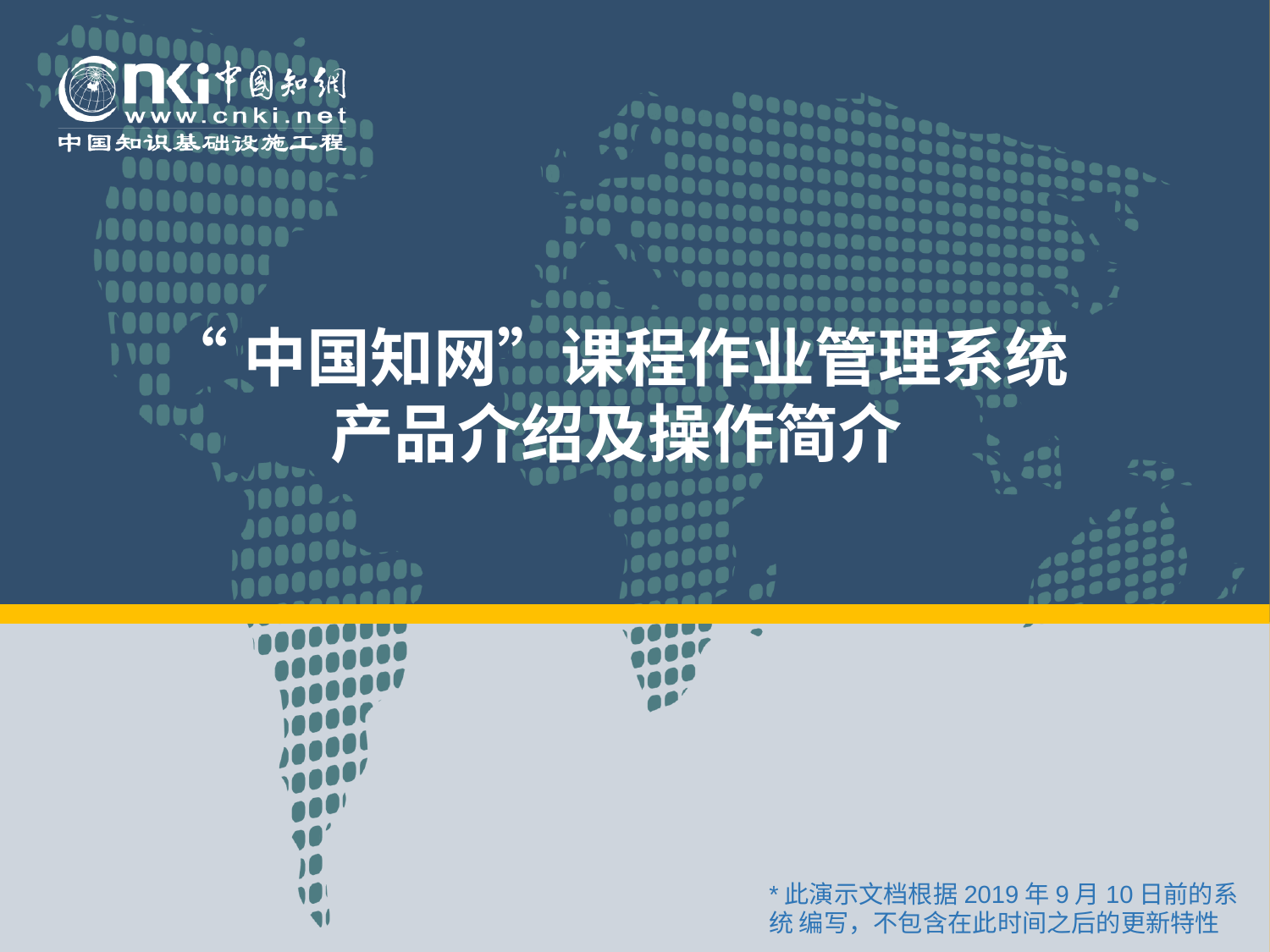

“中国知网”课程作业管理系统
产品介绍及操作简介

*此演示文档根据2019年9月10日前的系统 编写，不包含在此时间之后的更新特性